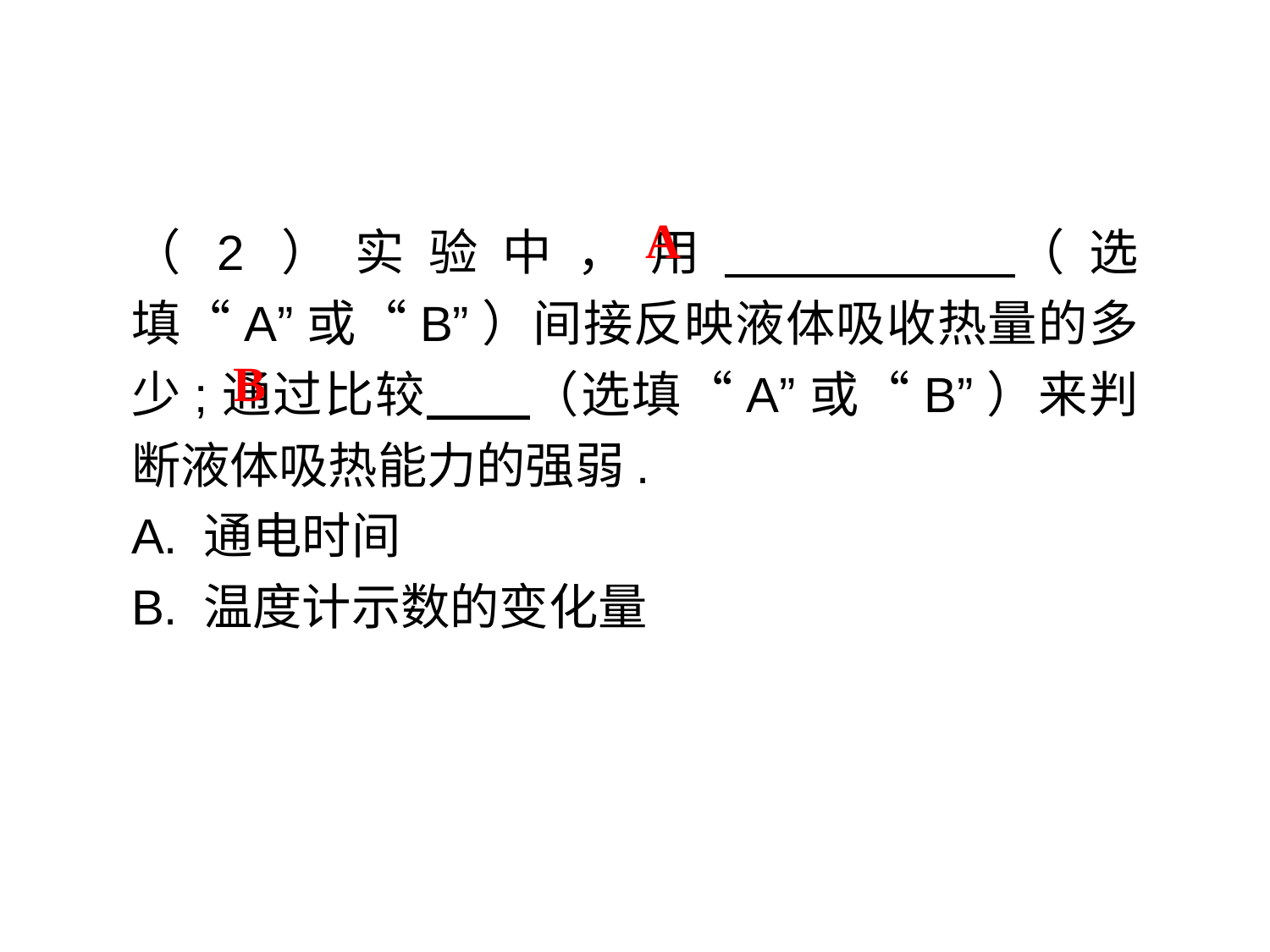

（2）实验中，用　    　（选填“A”或“B”）间接反映液体吸收热量的多少;通过比较　    （选填“A”或“B”）来判断液体吸热能力的强弱.
A. 通电时间
B. 温度计示数的变化量
A
B